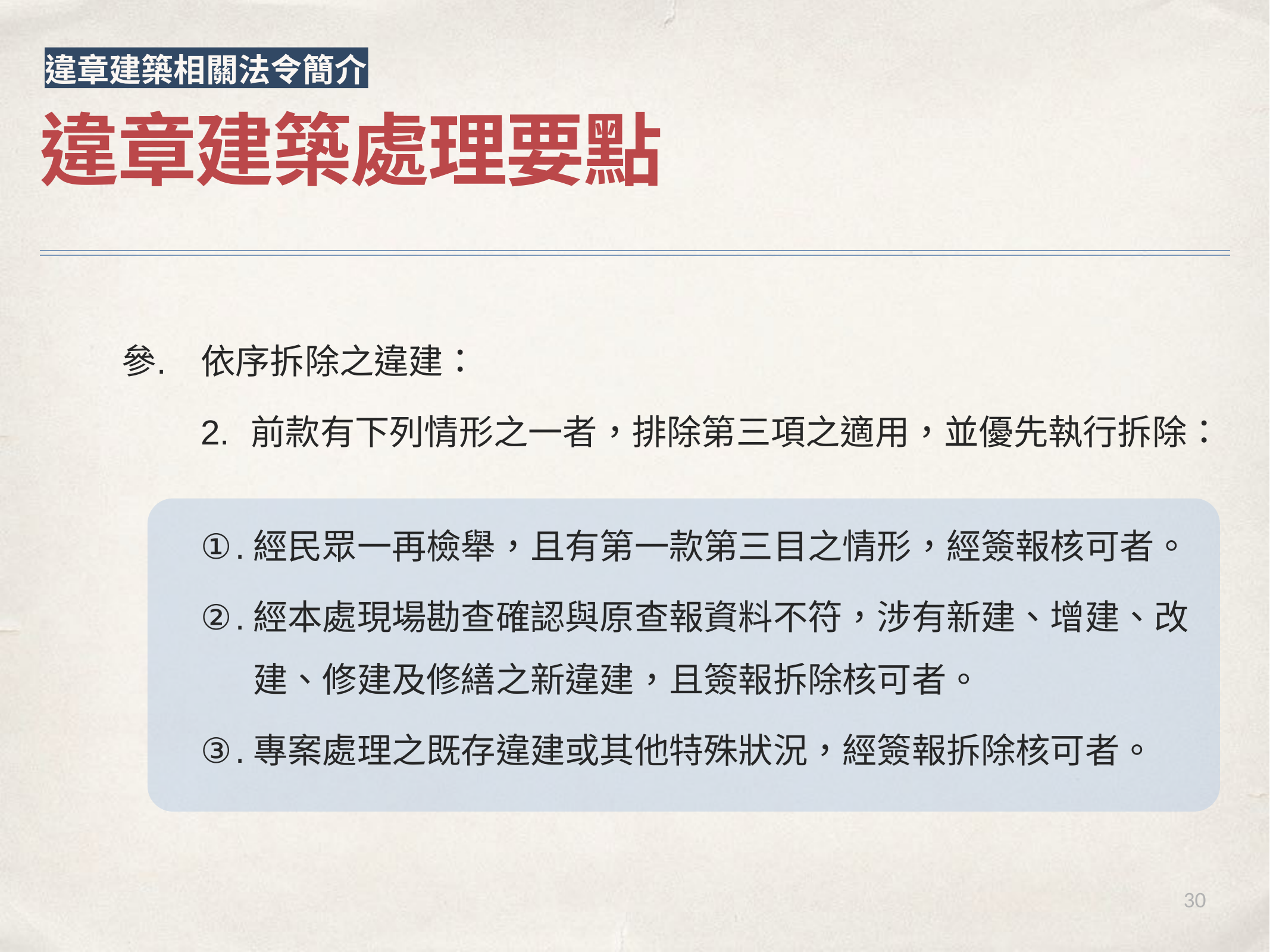

違章建築相關法令簡介
違章建築處理要點

依序拆除之違建：
前款有下列情形之一者，排除第三項之適用，並優先執行拆除：

經民眾一再檢舉，且有第一款第三目之情形，經簽報核可者。
經本處現場勘查確認與原查報資料不符，涉有新建、增建、改建、修建及修繕之新違建，且簽報拆除核可者。
專案處理之既存違建或其他特殊狀況，經簽報拆除核可者。

30